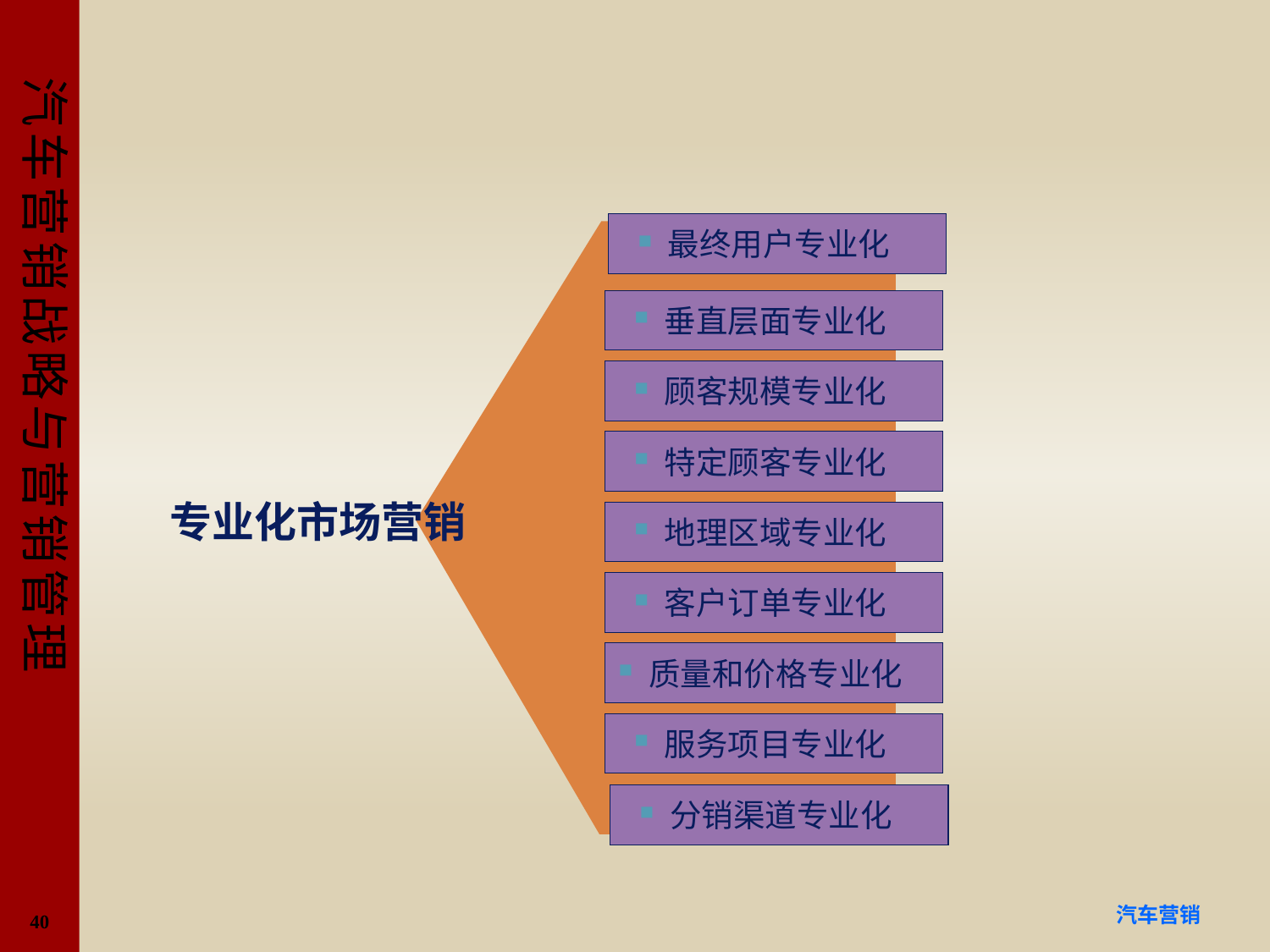

#

最终用户专业化

垂直层面专业化

顾客规模专业化

特定顾客专业化
专业化市场营销

地理区域专业化

客户订单专业化

质量和价格专业化

服务项目专业化

分销渠道专业化
40